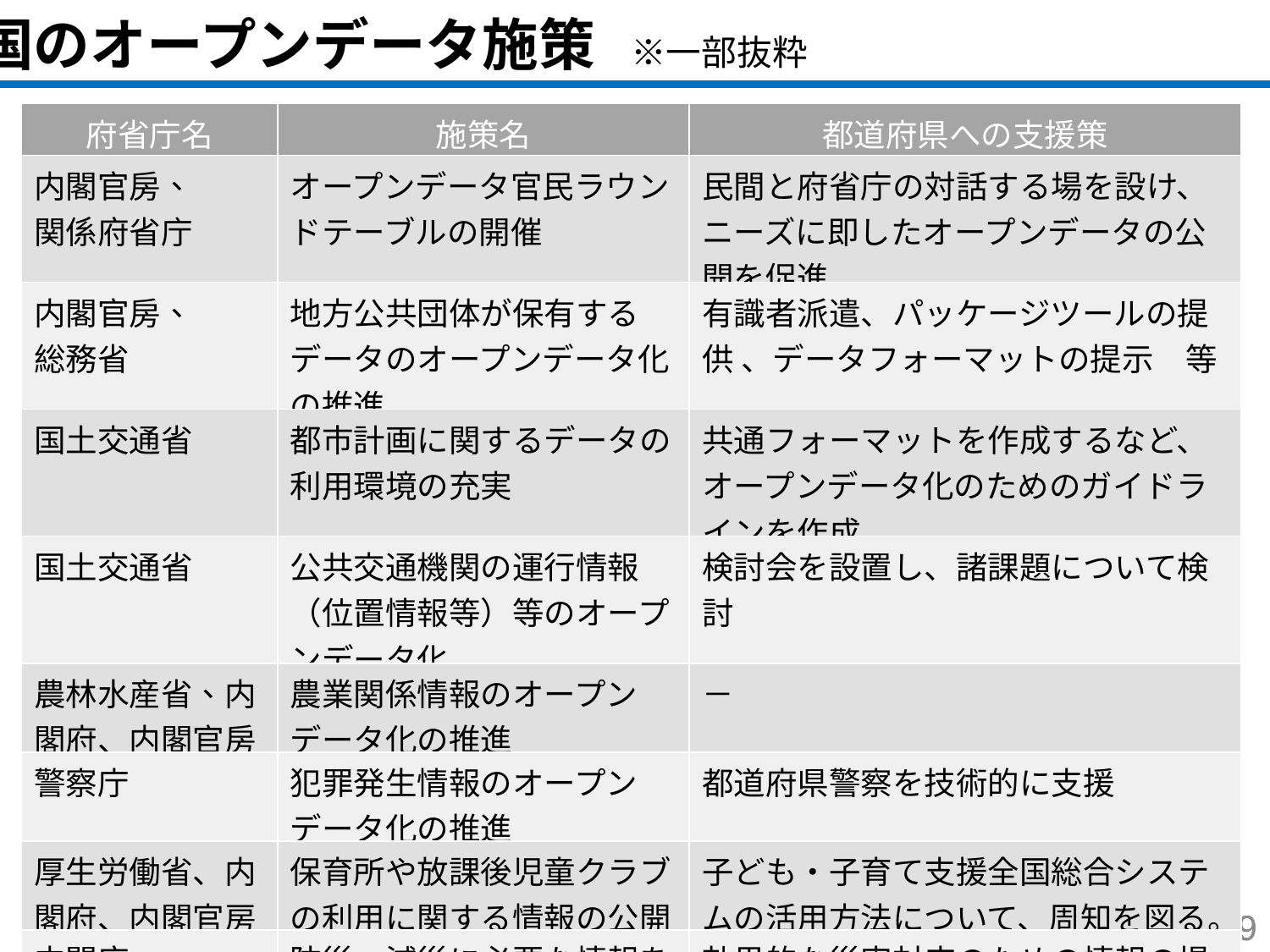

国のオープンデータ施策　※一部抜粋
| 府省庁名 | 施策名 | 都道府県への支援策 |
| --- | --- | --- |
| 内閣官房、 関係府省庁 | オープンデータ官民ラウンドテーブルの開催 | 民間と府省庁の対話する場を設け、ニーズに即したオープンデータの公開を促進 |
| 内閣官房、 総務省 | 地方公共団体が保有するデータのオープンデータ化の推進 | 有識者派遣、パッケージツールの提供 、データフォーマットの提示　等 |
| 国土交通省 | 都市計画に関するデータの利用環境の充実 | 共通フォーマットを作成するなど、オープンデータ化のためのガイドラインを作成 |
| 国土交通省 | 公共交通機関の運行情報（位置情報等）等のオープンデータ化 | 検討会を設置し、諸課題について検討 |
| 農林水産省、内閣府、内閣官房 | 農業関係情報のオープンデータ化の推進 | － |
| 警察庁 | 犯罪発生情報のオープンデータ化の推進 | 都道府県警察を技術的に支援 |
| 厚生労働省、内閣府、内閣官房 | 保育所や放課後児童クラブの利用に関する情報の公開 | 子ども・子育て支援全国総合システムの活用方法について、周知を図る。 |
| 内閣府、 関係府省庁 | 防災・減災に必要な情報を円滑に共有できる仕組みの構築 | 効果的な災害対応のための情報の提供手法に係るルールについて情報提供 |
29
29
（出典）「都道府県官民データ活用推進計画策定の手引（平成30年8月）施策一覧を基に島根県情報政策課作成